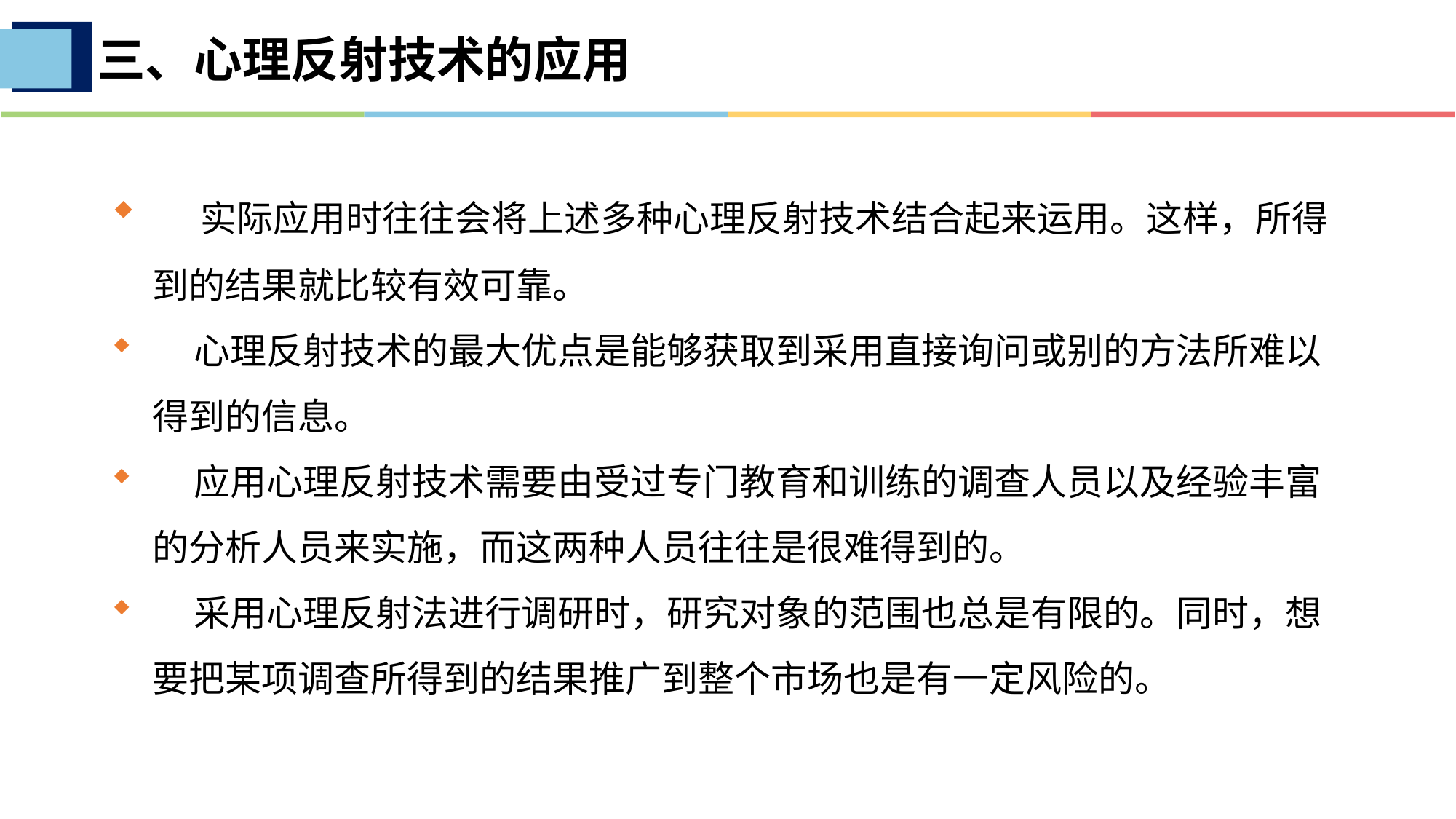

三、心理反射技术的应用

    实际应用时往往会将上述多种心理反射技术结合起来运用。这样，所得到的结果就比较有效可靠。
    心理反射技术的最大优点是能够获取到采用直接询问或别的方法所难以得到的信息。
    应用心理反射技术需要由受过专门教育和训练的调查人员以及经验丰富的分析人员来实施，而这两种人员往往是很难得到的。
    采用心理反射法进行调研时，研究对象的范围也总是有限的。同时，想要把某项调查所得到的结果推广到整个市场也是有一定风险的。